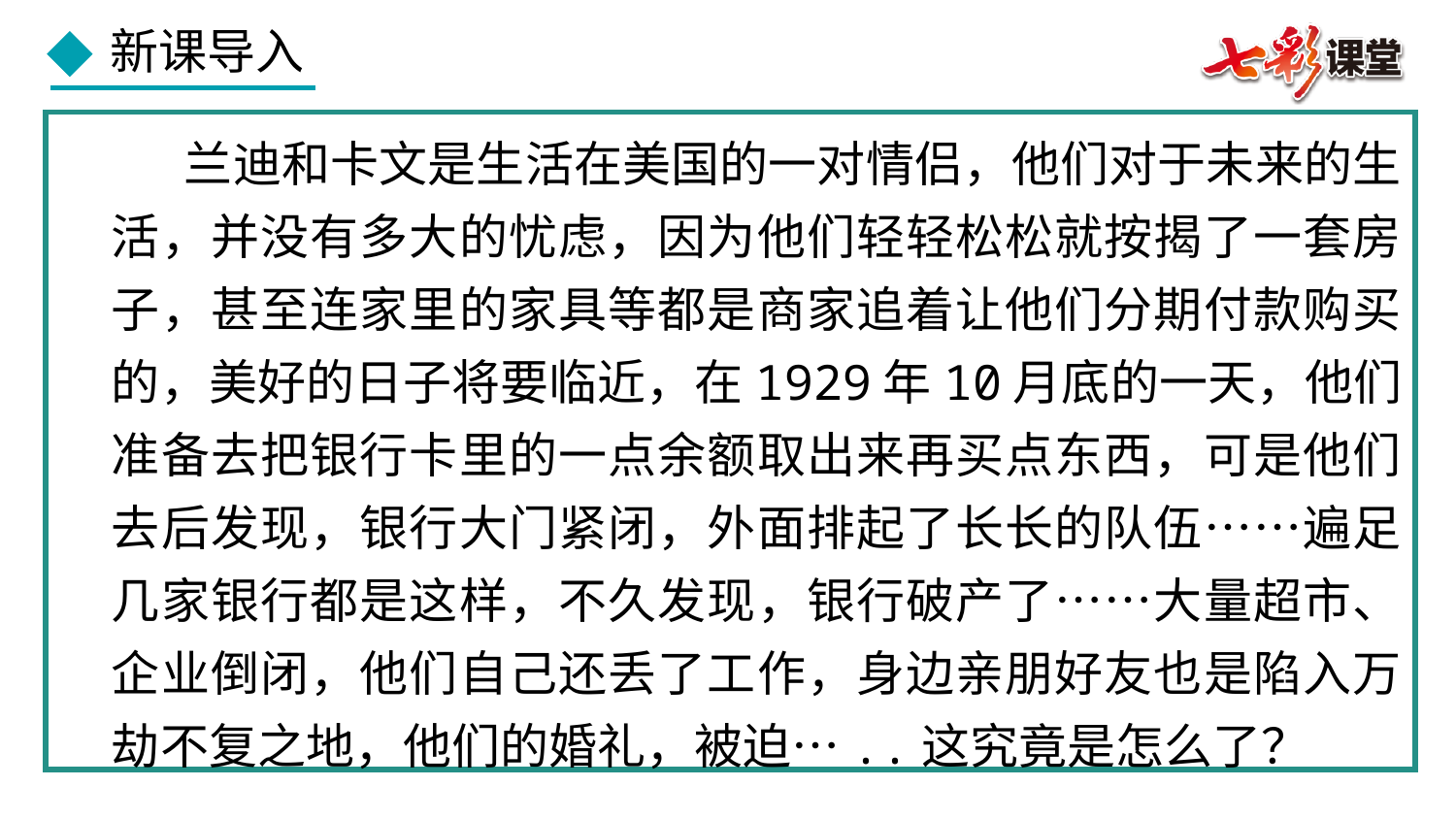

兰迪和卡文是生活在美国的一对情侣，他们对于未来的生活，并没有多大的忧虑，因为他们轻轻松松就按揭了一套房子，甚至连家里的家具等都是商家追着让他们分期付款购买的，美好的日子将要临近，在1929年10月底的一天，他们准备去把银行卡里的一点余额取出来再买点东西，可是他们去后发现，银行大门紧闭，外面排起了长长的队伍……遍足几家银行都是这样，不久发现，银行破产了……大量超市、企业倒闭，他们自己还丢了工作，身边亲朋好友也是陷入万劫不复之地，他们的婚礼，被迫…..这究竟是怎么了？